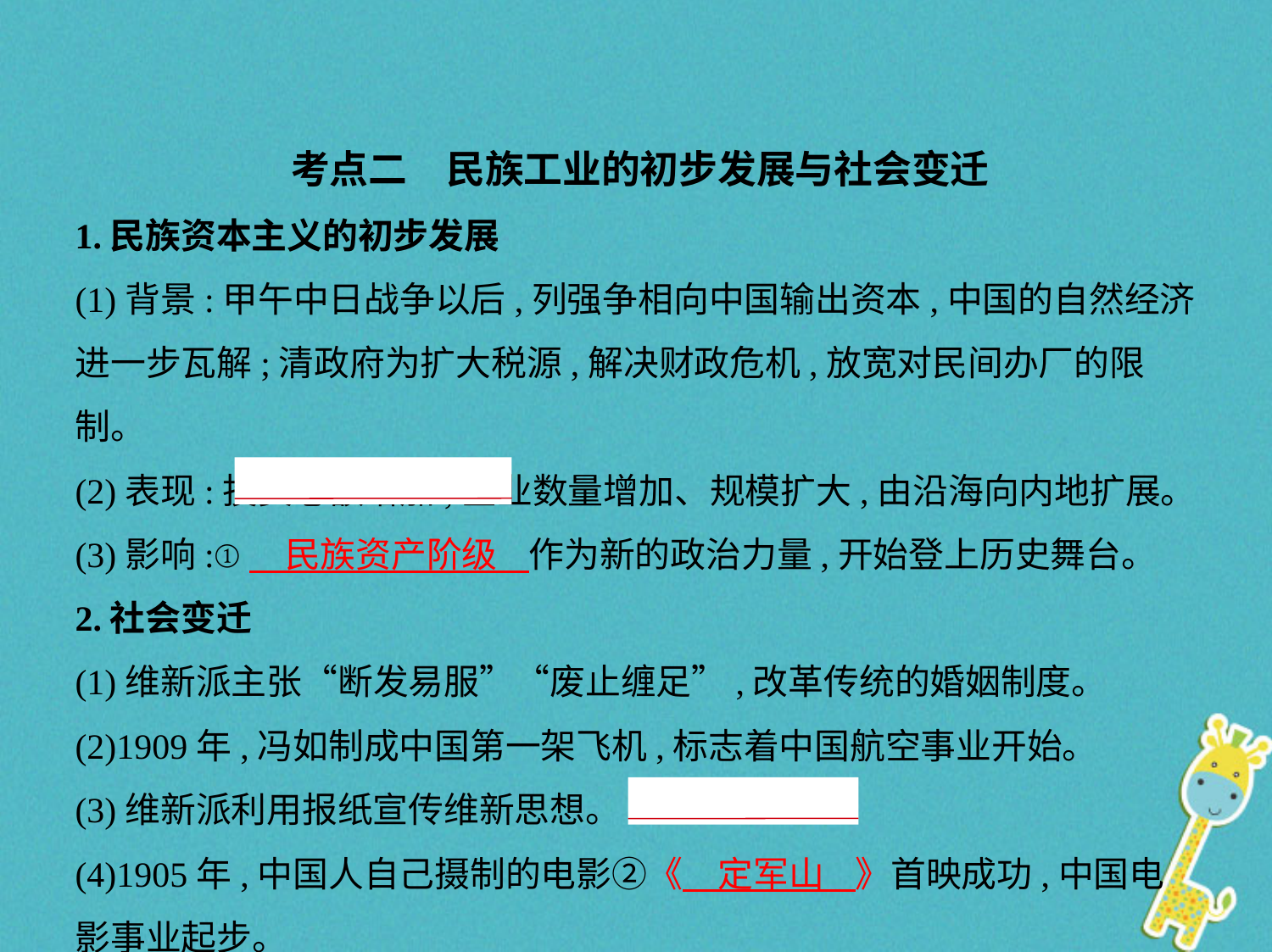

考点二　民族工业的初步发展与社会变迁
1.民族资本主义的初步发展
(1)背景:甲午中日战争以后,列强争相向中国输出资本,中国的自然经济
进一步瓦解;清政府为扩大税源,解决财政危机,放宽对民间办厂的限制。
(2)表现:投资总额增加;企业数量增加、规模扩大,由沿海向内地扩展。
(3)影响:①　民族资产阶级    作为新的政治力量,开始登上历史舞台。
2.社会变迁
(1)维新派主张“断发易服”“废止缠足”,改革传统的婚姻制度。
(2)1909年,冯如制成中国第一架飞机,标志着中国航空事业开始。
(3)维新派利用报纸宣传维新思想。
(4)1905年,中国人自己摄制的电影②《　定军山    》首映成功,中国电
影事业起步。